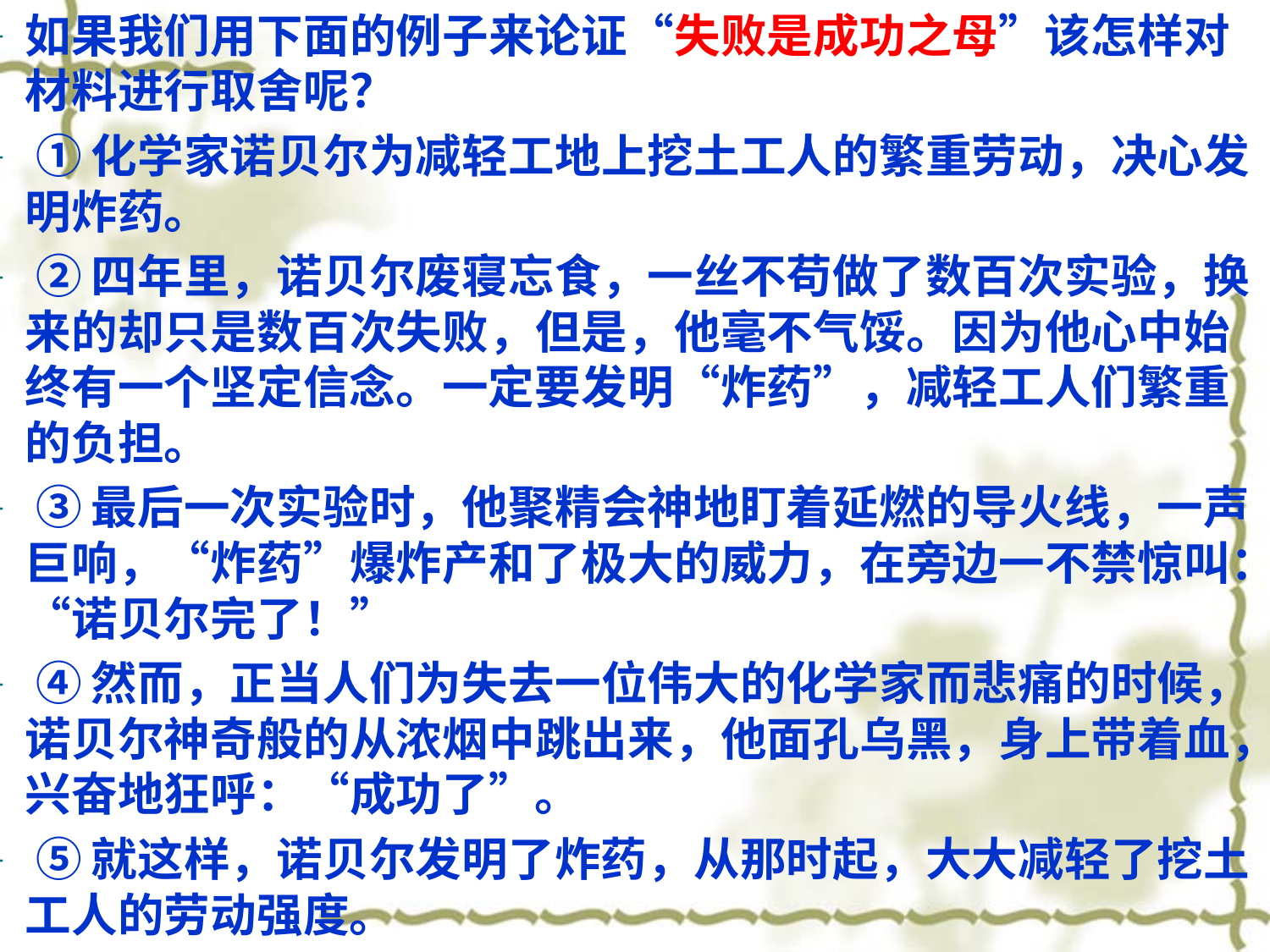

如果我们用下面的例子来论证“失败是成功之母”该怎样对材料进行取舍呢？
 ①化学家诺贝尔为减轻工地上挖土工人的繁重劳动，决心发明炸药。
 ②四年里，诺贝尔废寝忘食，一丝不苟做了数百次实验，换来的却只是数百次失败，但是，他毫不气馁。因为他心中始终有一个坚定信念。一定要发明“炸药”，减轻工人们繁重的负担。
 ③最后一次实验时，他聚精会神地盯着延燃的导火线，一声巨响，“炸药”爆炸产和了极大的威力，在旁边一不禁惊叫：“诺贝尔完了！”
 ④然而，正当人们为失去一位伟大的化学家而悲痛的时候，诺贝尔神奇般的从浓烟中跳出来，他面孔乌黑，身上带着血，兴奋地狂呼：“成功了”。
 ⑤就这样，诺贝尔发明了炸药，从那时起，大大减轻了挖土工人的劳动强度。